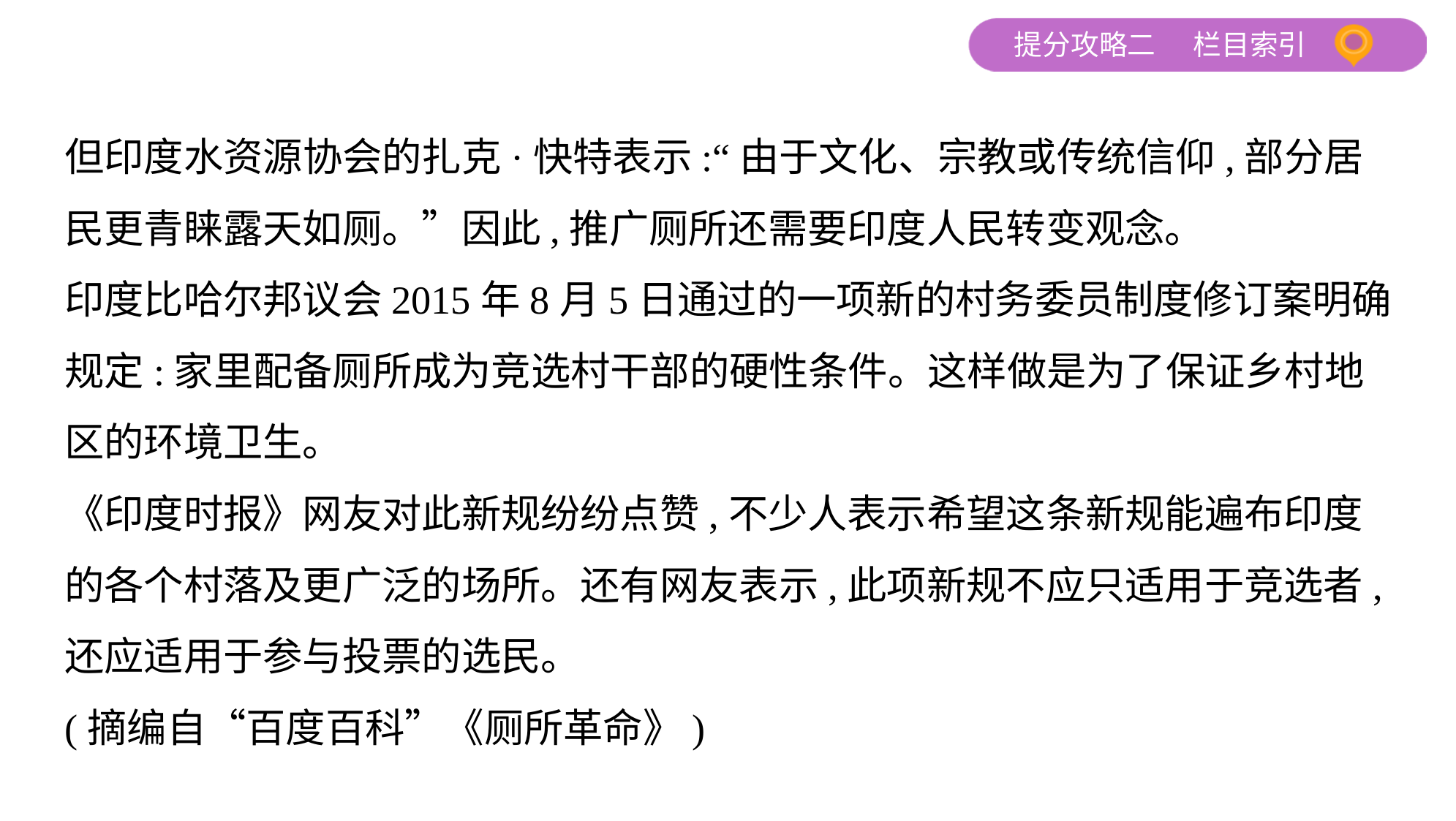

但印度水资源协会的扎克·快特表示:“由于文化、宗教或传统信仰,部分居
民更青睐露天如厕。”因此,推广厕所还需要印度人民转变观念。
印度比哈尔邦议会2015年8月5日通过的一项新的村务委员制度修订案明确
规定:家里配备厕所成为竞选村干部的硬性条件。这样做是为了保证乡村地
区的环境卫生。
《印度时报》网友对此新规纷纷点赞,不少人表示希望这条新规能遍布印度
的各个村落及更广泛的场所。还有网友表示,此项新规不应只适用于竞选者,
还应适用于参与投票的选民。
(摘编自“百度百科”《厕所革命》)